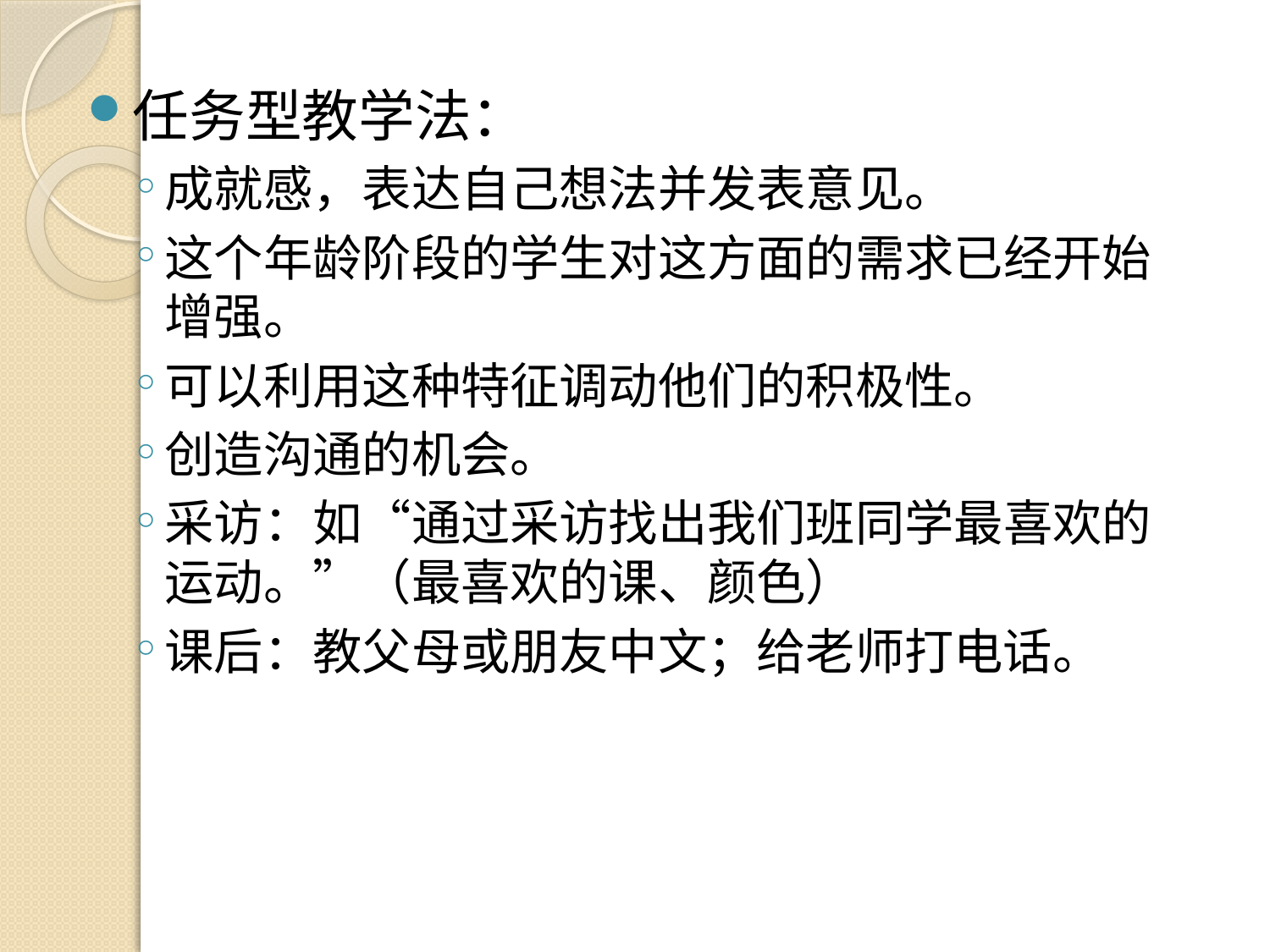

任务型教学法：
成就感，表达自己想法并发表意见。
这个年龄阶段的学生对这方面的需求已经开始增强。
可以利用这种特征调动他们的积极性。
创造沟通的机会。
采访：如“通过采访找出我们班同学最喜欢的运动。”（最喜欢的课、颜色）
课后：教父母或朋友中文；给老师打电话。